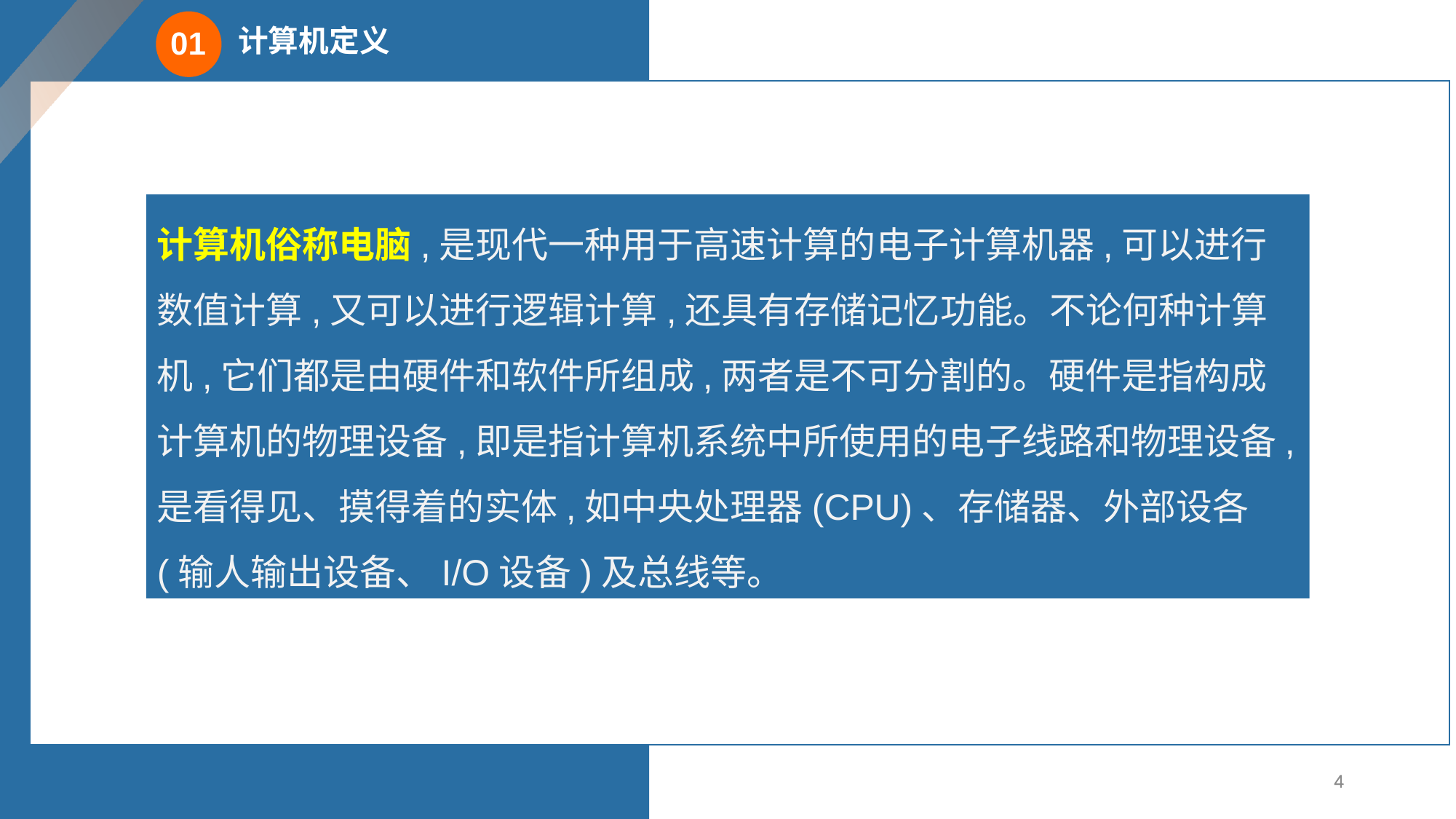

计算机定义
01
计算机俗称电脑,是现代一种用于高速计算的电子计算机器,可以进行数值计算,又可以进行逻辑计算,还具有存储记忆功能。不论何种计算机,它们都是由硬件和软件所组成,两者是不可分割的。硬件是指构成计算机的物理设备,即是指计算机系统中所使用的电子线路和物理设备,是看得见、摸得着的实体,如中央处理器(CPU)、存储器、外部设各(输人输出设备、I/O设备)及总线等。